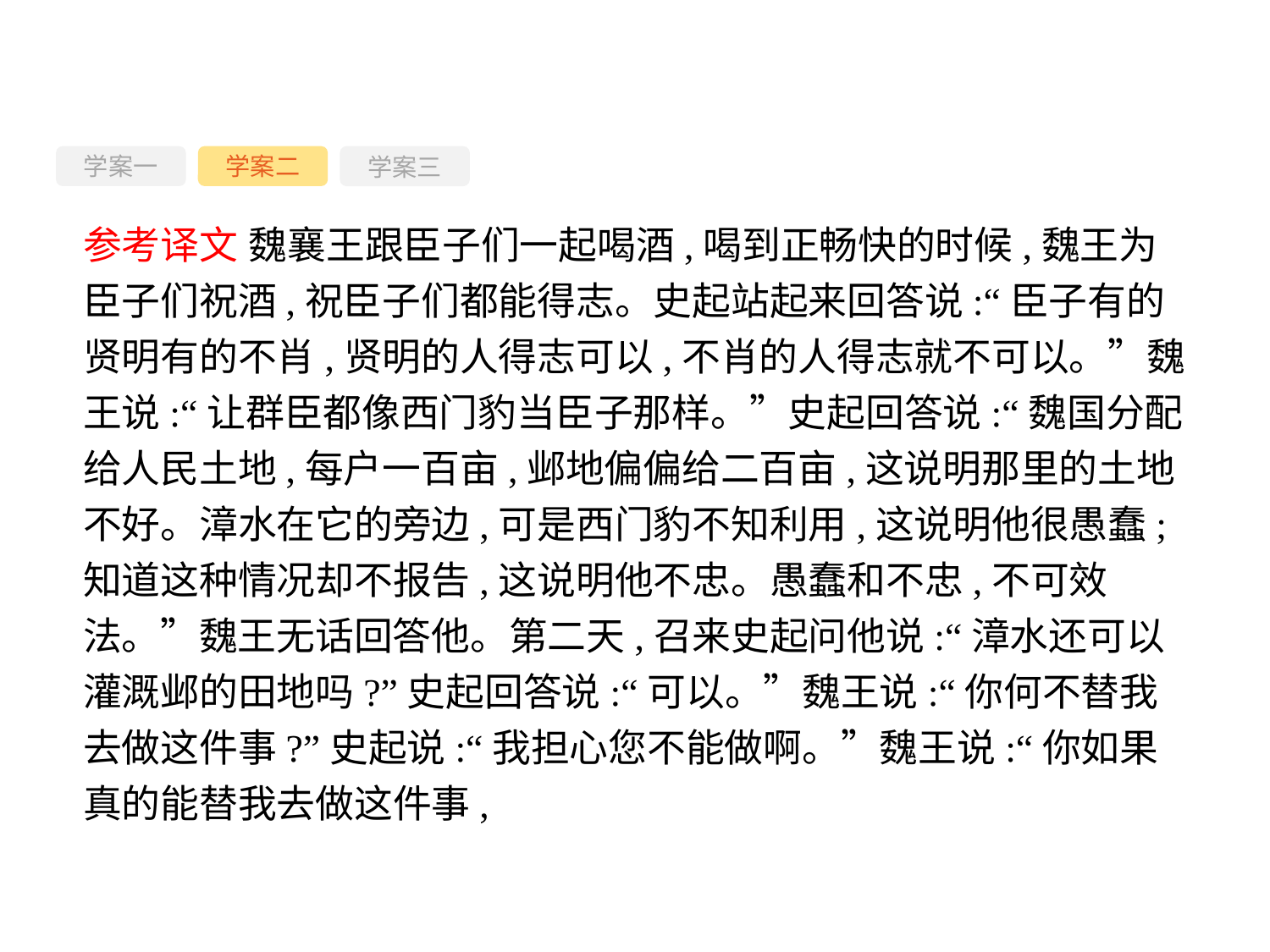

学案一
学案三
学案二
参考译文 魏襄王跟臣子们一起喝酒,喝到正畅快的时候,魏王为臣子们祝酒,祝臣子们都能得志。史起站起来回答说:“臣子有的贤明有的不肖,贤明的人得志可以,不肖的人得志就不可以。”魏王说:“让群臣都像西门豹当臣子那样。”史起回答说:“魏国分配给人民土地,每户一百亩,邺地偏偏给二百亩,这说明那里的土地不好。漳水在它的旁边,可是西门豹不知利用,这说明他很愚蠢;知道这种情况却不报告,这说明他不忠。愚蠢和不忠,不可效法。”魏王无话回答他。第二天,召来史起问他说:“漳水还可以灌溉邺的田地吗?”史起回答说:“可以。”魏王说:“你何不替我去做这件事?”史起说:“我担心您不能做啊。”魏王说:“你如果真的能替我去做这件事,
-138-